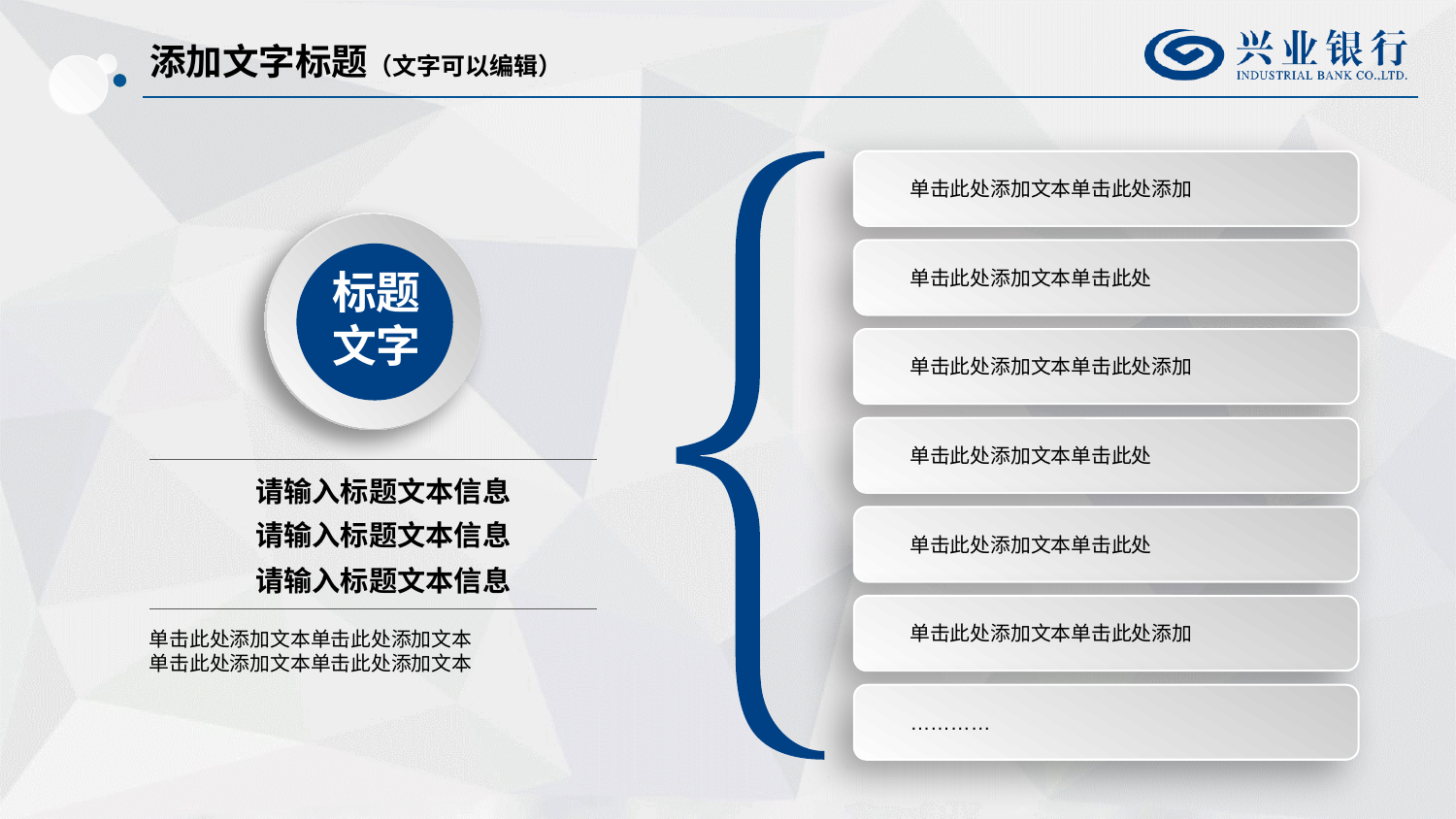

添加文字标题（文字可以编辑）

单击此处添加文本单击此处添加

标题
文字

单击此处添加文本单击此处

单击此处添加文本单击此处添加

单击此处添加文本单击此处
请输入标题文本信息

请输入标题文本信息
单击此处添加文本单击此处
请输入标题文本信息

单击此处添加文本单击此处添加
单击此处添加文本单击此处添加文本
单击此处添加文本单击此处添加文本

…………